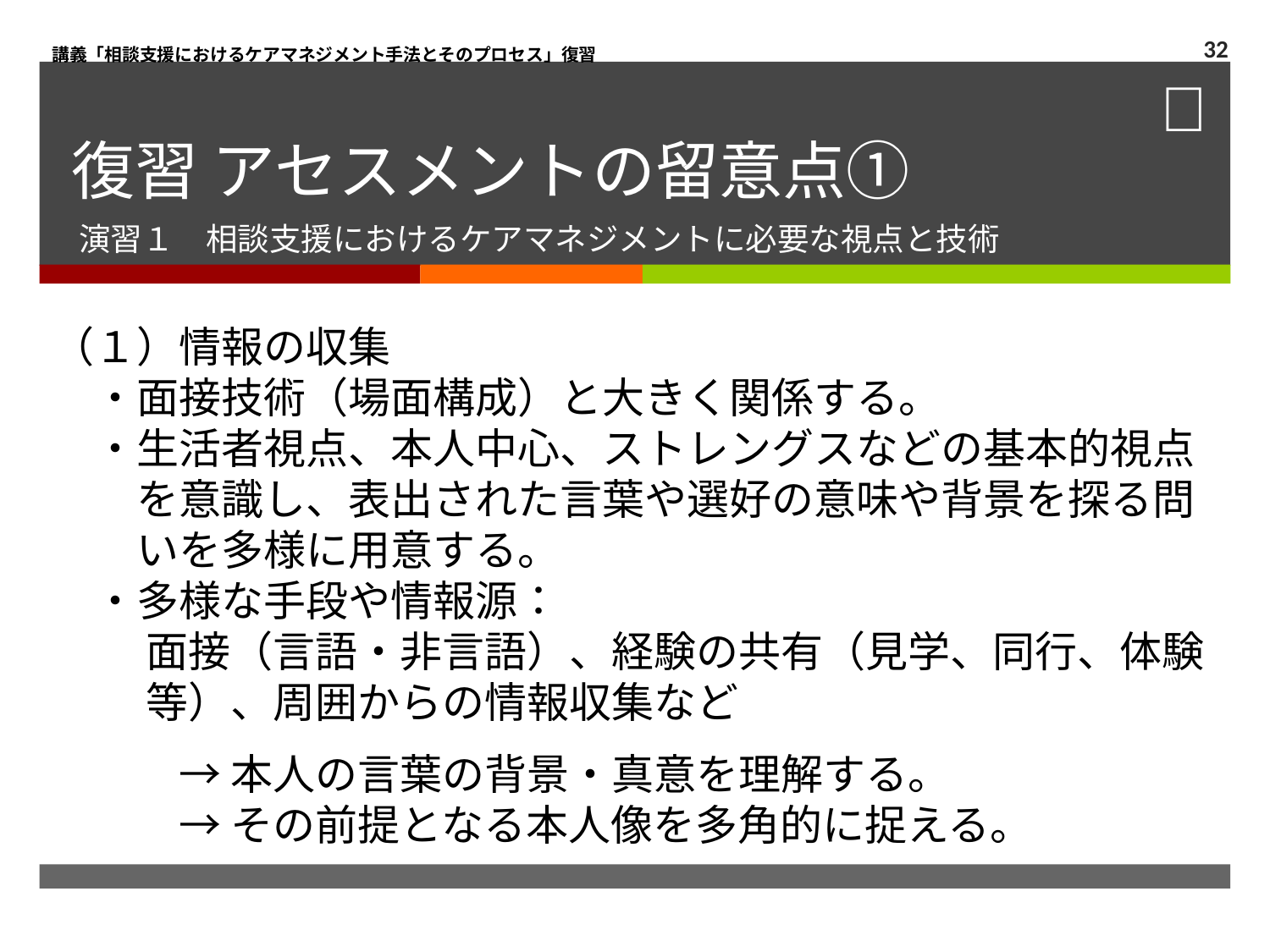

講義「相談支援におけるケアマネジメント手法とそのプロセス」復習
32
# 復習 アセスメントの留意点①
演習１　相談支援におけるケアマネジメントに必要な視点と技術

（１）情報の収集
　・面接技術（場面構成）と大きく関係する。
　・生活者視点、本人中心、ストレングスなどの基本的視点
　　を意識し、表出された言葉や選好の意味や背景を探る問
　　いを多様に用意する。
　・多様な手段や情報源：
　　 面接（言語・非言語）、経験の共有（見学、同行、体験
　　 等）、周囲からの情報収集など

　　　→ 本人の言葉の背景・真意を理解する。
　　　→ その前提となる本人像を多角的に捉える。